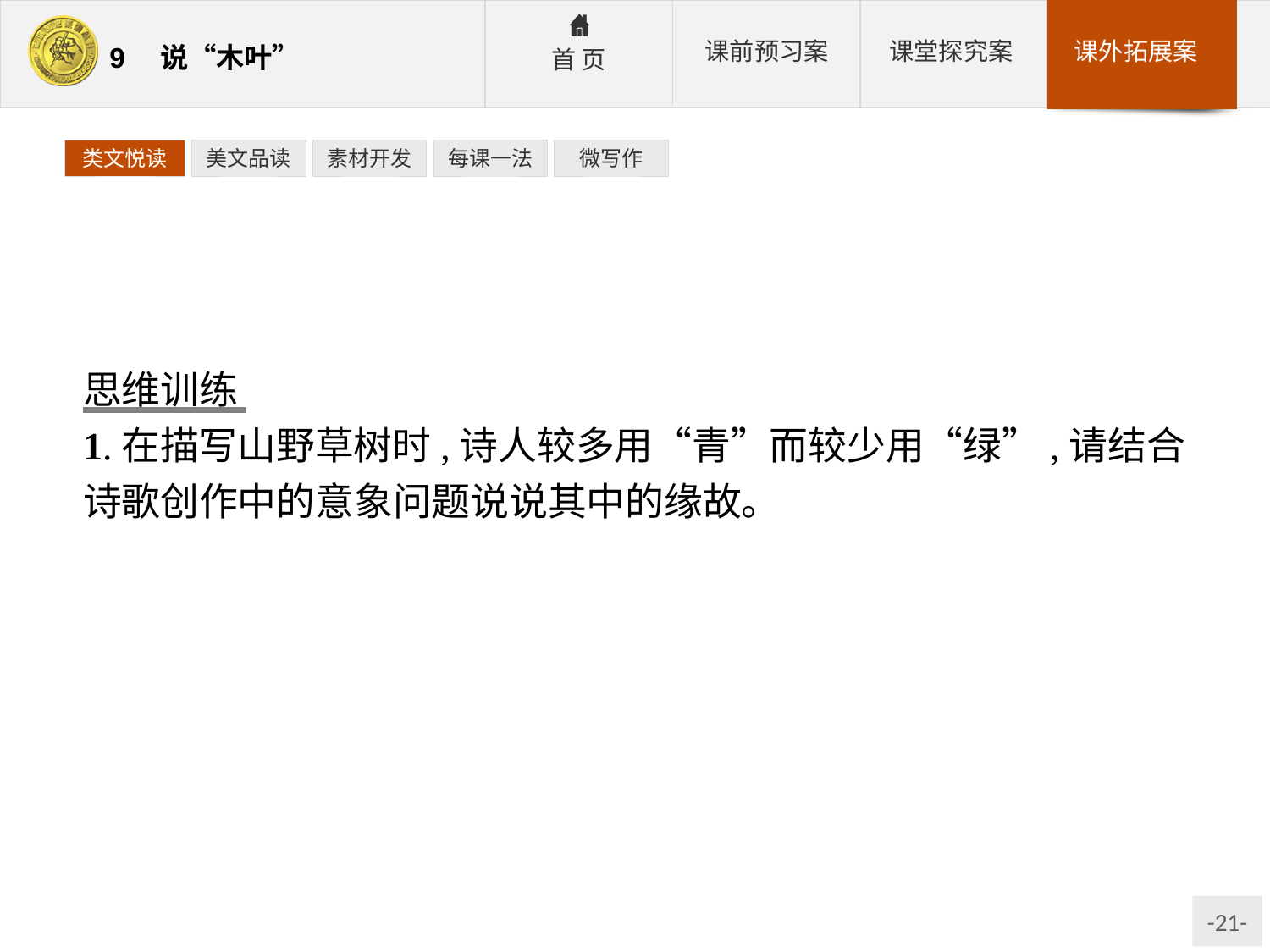

类文悦读
美文品读
素材开发
每课一法
微写作
思维训练
1.在描写山野草树时,诗人较多用“青”而较少用“绿”,请结合诗歌创作中的意象问题说说其中的缘故。
参考答案:因为“绿”只是对现实世界中某些色彩的描摹,而“青”则加进了诗人热情赞美的情感因素。